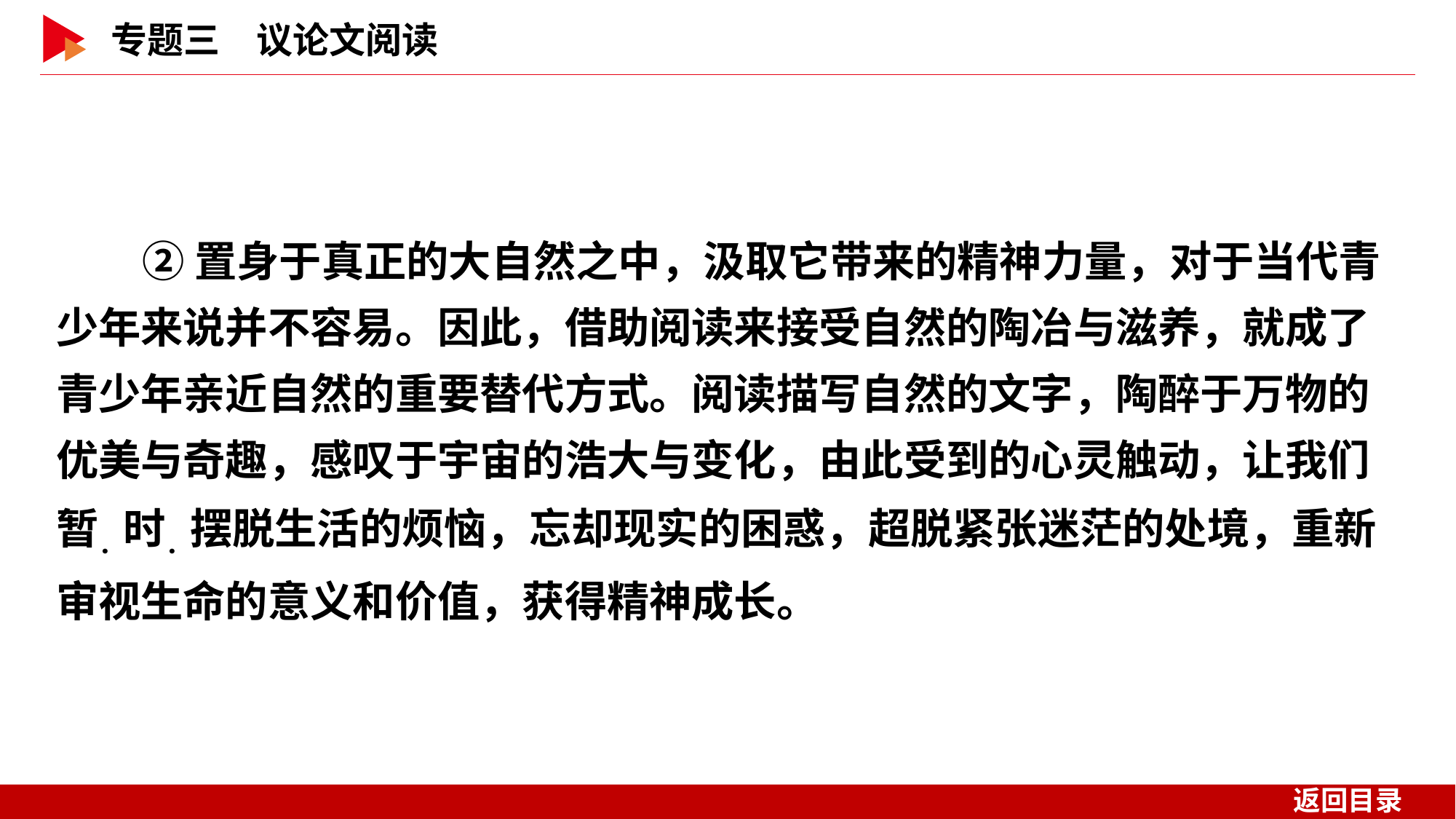

②置身于真正的大自然之中，汲取它带来的精神力量，对于当代青少年来说并不容易。因此，借助阅读来接受自然的陶冶与滋养，就成了青少年亲近自然的重要替代方式。阅读描写自然的文字，陶醉于万物的优美与奇趣，感叹于宇宙的浩大与变化，由此受到的心灵触动，让我们暂．时．摆脱生活的烦恼，忘却现实的困惑，超脱紧张迷茫的处境，重新审视生命的意义和价值，获得精神成长。